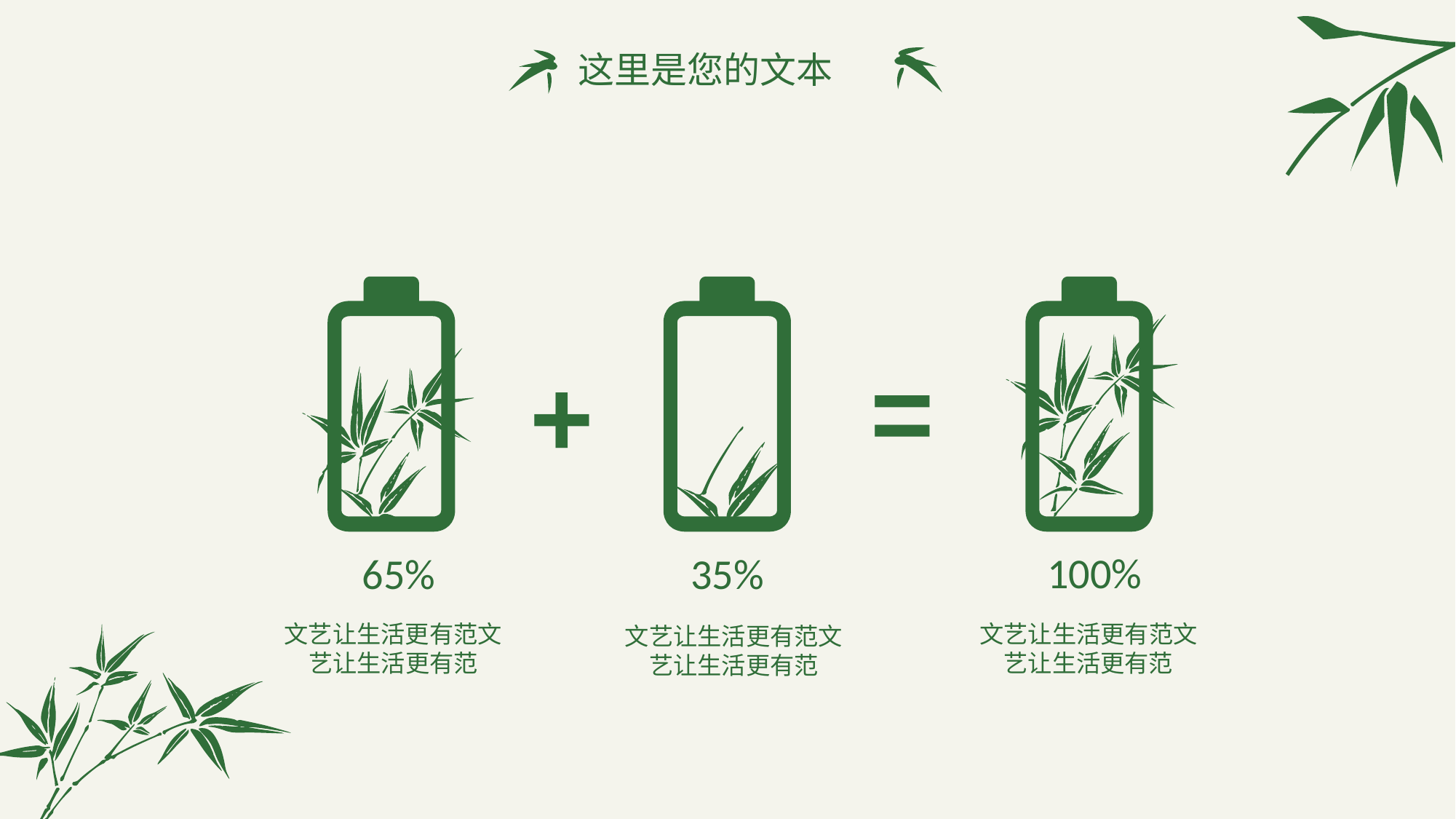

这里是您的文本

=

+

100%
65%
35%
文艺让生活更有范文艺让生活更有范
文艺让生活更有范文艺让生活更有范
文艺让生活更有范文艺让生活更有范